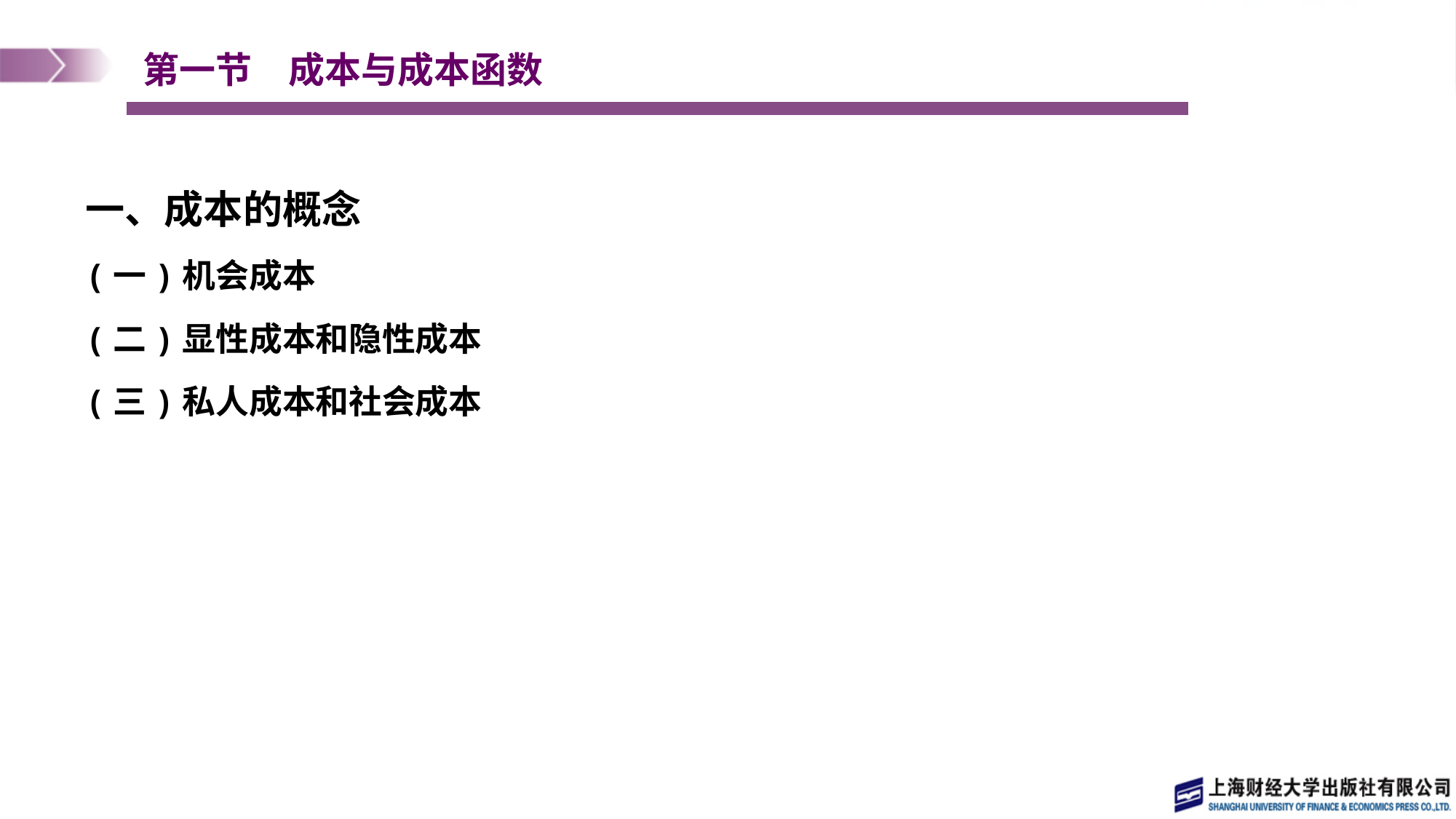

# 第一节　成本与成本函数
一、成本的概念
(一)机会成本
(二)显性成本和隐性成本
(三)私人成本和社会成本